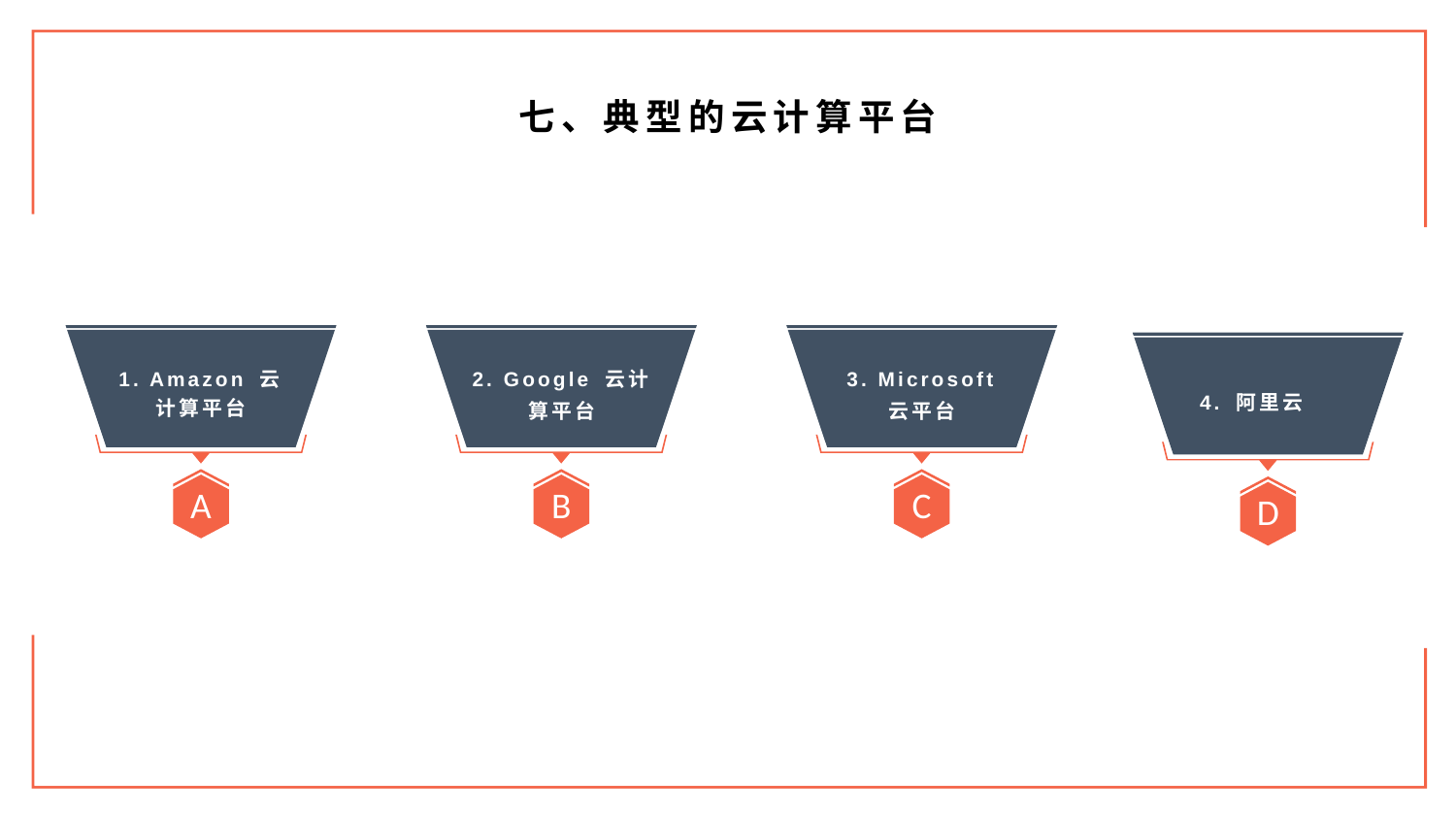

七、典型的云计算平台

A

B

C

D
1. Amazon 云计算平台
2. Google 云计算平台
3. Microsoft 云平台
4. 阿里云